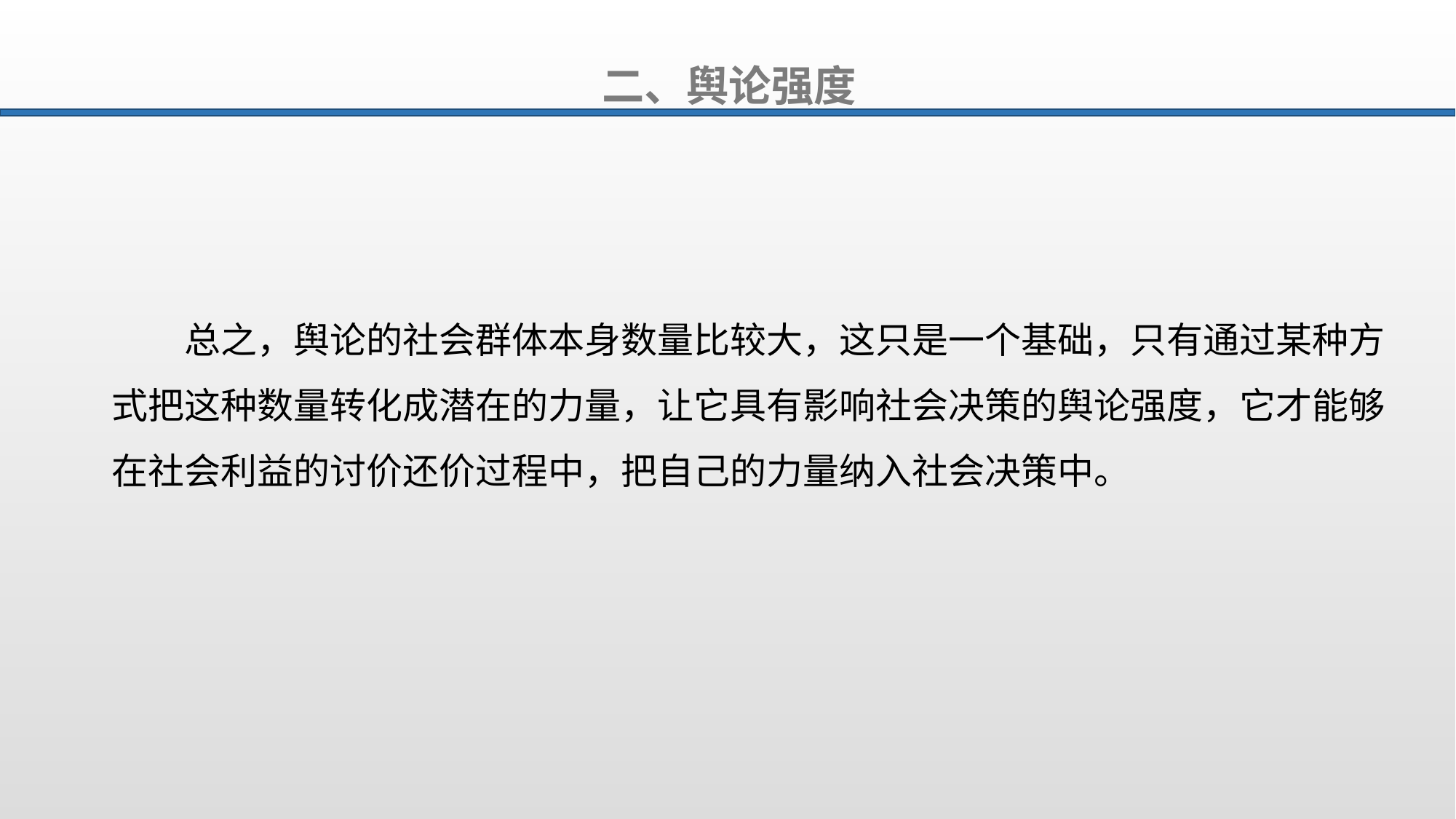

二、舆论强度

总之，舆论的社会群体本身数量比较大，这只是一个基础，只有通过某种方式把这种数量转化成潜在的力量，让它具有影响社会决策的舆论强度，它才能够在社会利益的讨价还价过程中，把自己的力量纳入社会决策中。